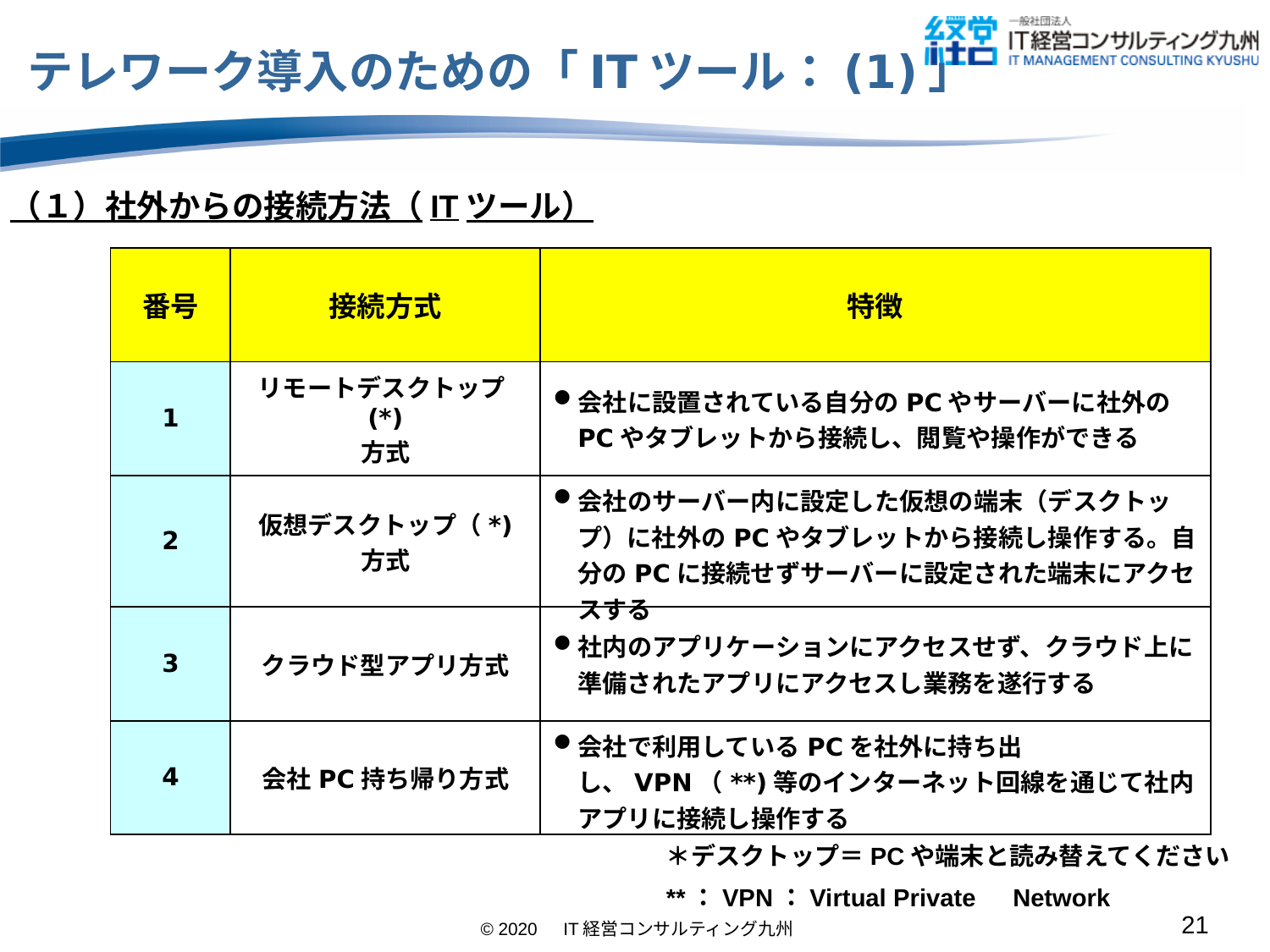

# テレワーク導入のための「ITツール：(1)」
（１）社外からの接続方法（ITツール）
| 番号 | 接続方式 | 特徴 |
| --- | --- | --- |
| 1 | リモートデスクトップ(\*) 方式 | 会社に設置されている自分のPCやサーバーに社外のPCやタブレットから接続し、閲覧や操作ができる |
| 2 | 仮想デスクトップ（\*) 方式 | 会社のサーバー内に設定した仮想の端末（デスクトップ）に社外のPCやタブレットから接続し操作する。自分のPCに接続せずサーバーに設定された端末にアクセスする |
| 3 | クラウド型アプリ方式 | 社内のアプリケーションにアクセスせず、クラウド上に準備されたアプリにアクセスし業務を遂行する |
| 4 | 会社PC持ち帰り方式 | 会社で利用しているPCを社外に持ち出し、VPN（\*\*)等のインターネット回線を通じて社内アプリに接続し操作する |
＊デスクトップ＝PCや端末と読み替えてください
**：VPN：Virtual Private　Network
21